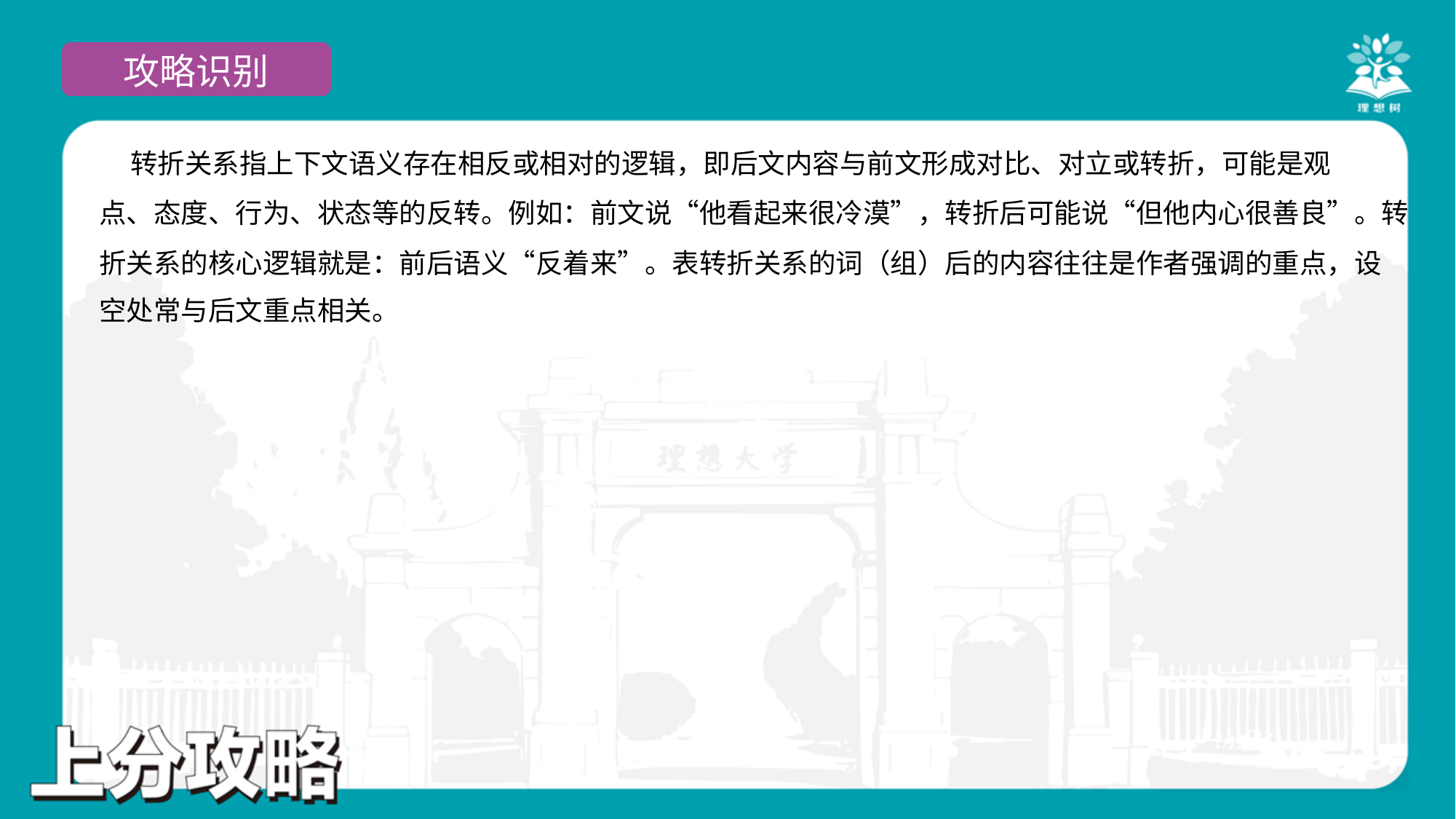

转折关系指上下文语义存在相反或相对的逻辑，即后文内容与前文形成对比、对立或转折，可能是观
点、态度、行为、状态等的反转。例如：前文说“他看起来很冷漠”，转折后可能说“但他内心很善良”。转
折关系的核心逻辑就是：前后语义“反着来”。表转折关系的词（组）后的内容往往是作者强调的重点，设
空处常与后文重点相关。